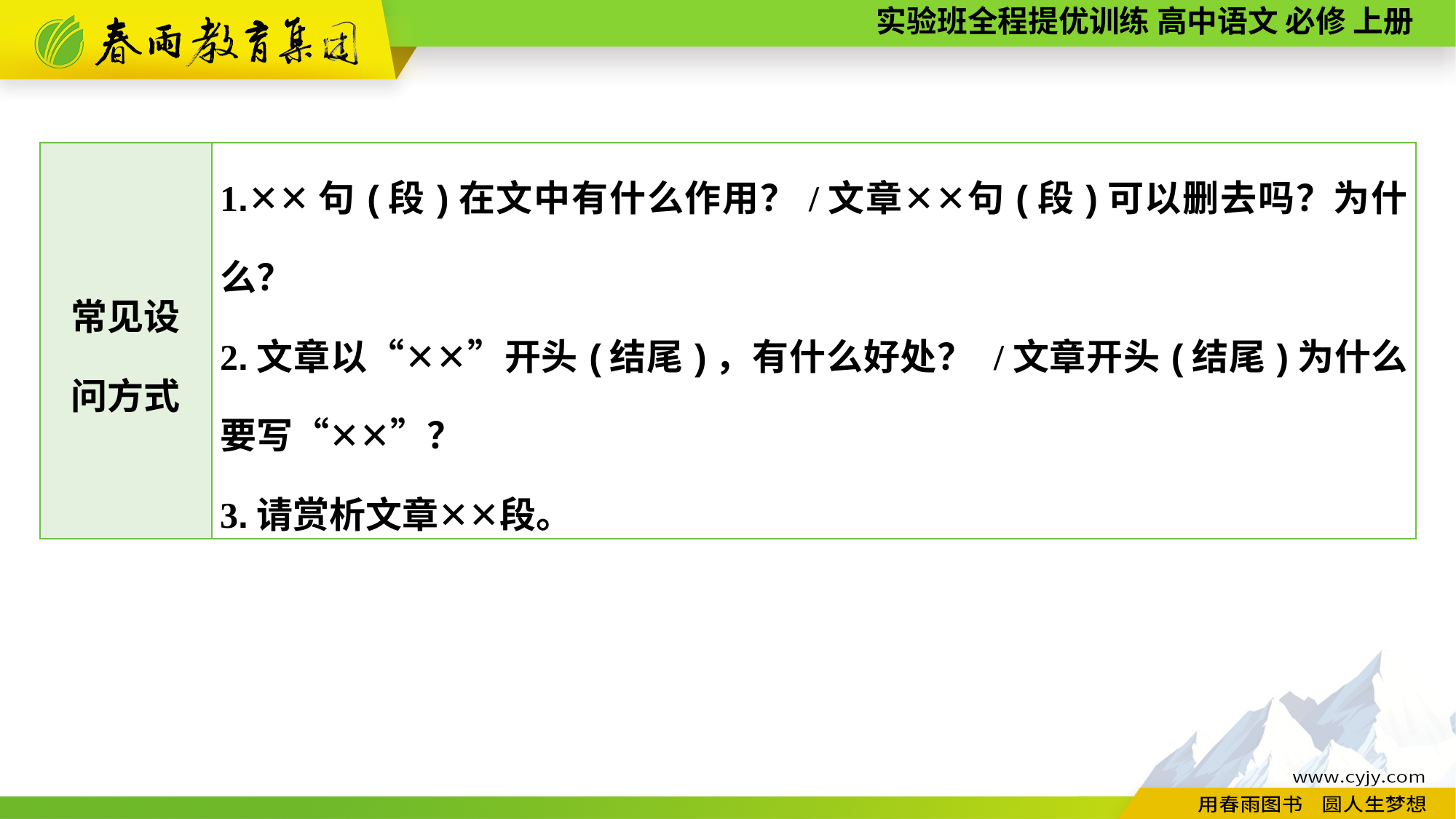

| 常见设 问方式 | 1.✕✕句(段)在文中有什么作用？/文章✕✕句(段)可以删去吗？为什么？ 2.文章以“✕✕”开头(结尾)，有什么好处？ /文章开头(结尾)为什么要写“✕✕”？ 3.请赏析文章✕✕段。 |
| --- | --- |